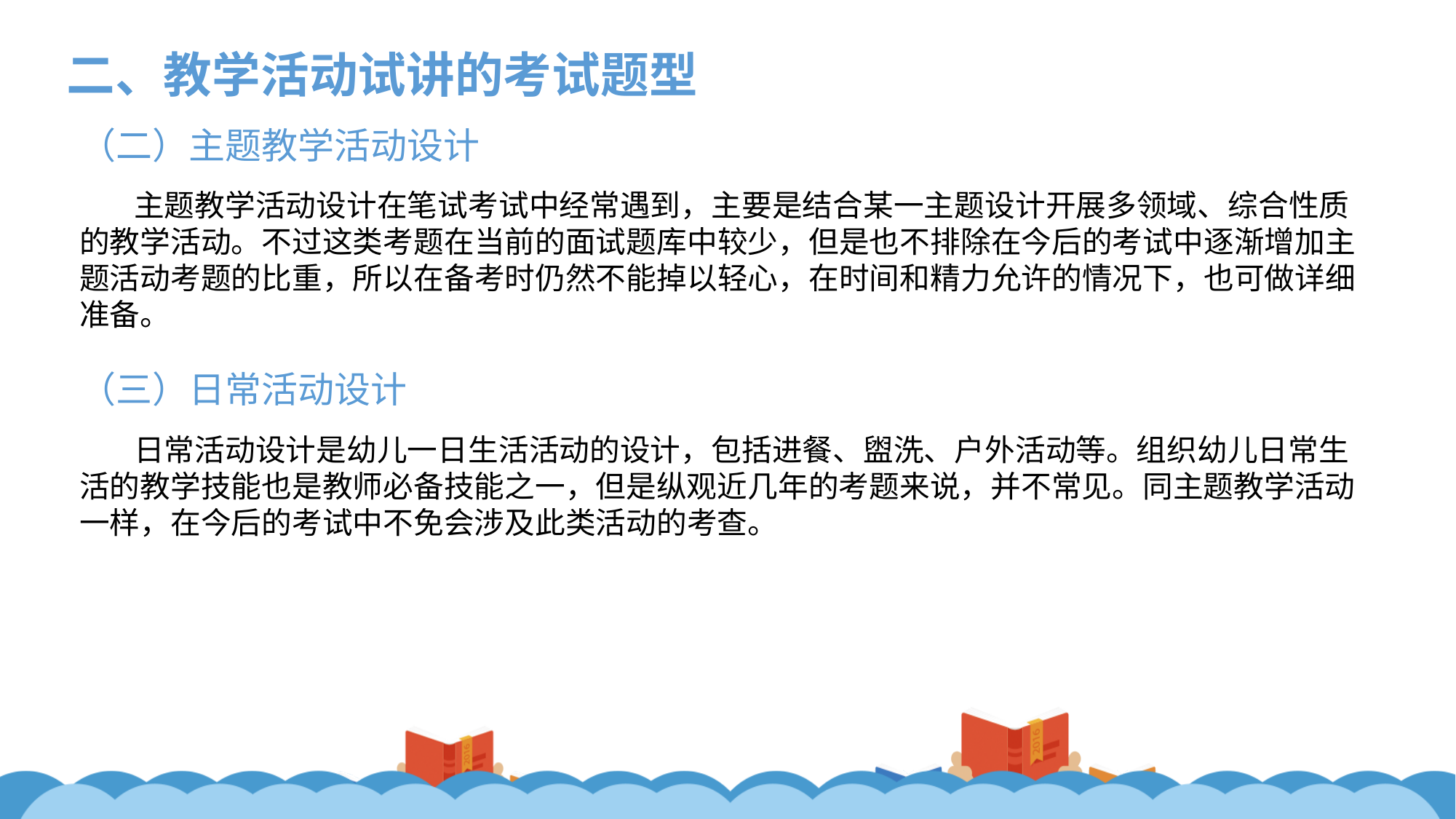

二、教学活动试讲的考试题型
（二）主题教学活动设计
主题教学活动设计在笔试考试中经常遇到，主要是结合某一主题设计开展多领域、综合性质的教学活动。不过这类考题在当前的面试题库中较少，但是也不排除在今后的考试中逐渐增加主题活动考题的比重，所以在备考时仍然不能掉以轻心，在时间和精力允许的情况下，也可做详细准备。
（三）日常活动设计
日常活动设计是幼儿一日生活活动的设计，包括进餐、盥洗、户外活动等。组织幼儿日常生活的教学技能也是教师必备技能之一，但是纵观近几年的考题来说，并不常见。同主题教学活动一样，在今后的考试中不免会涉及此类活动的考查。